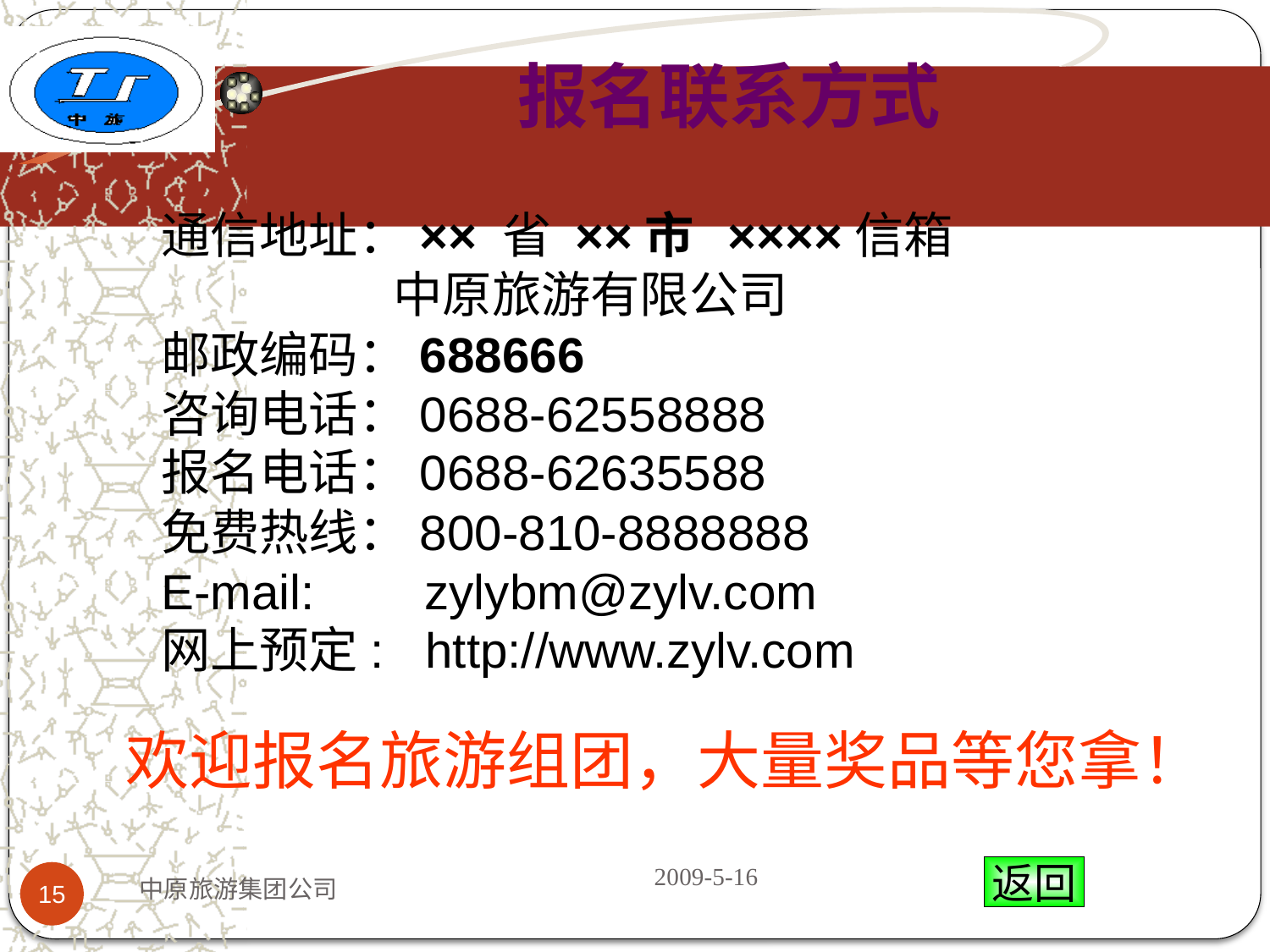

# 报名联系方式
通信地址：×× 省 ××市  ××××信箱
                    中原旅游有限公司
邮政编码：688666
咨询电话：0688-62558888
报名电话：0688-62635588
免费热线：800-810-8888888
E-mail:        zylybm@zylv.com
网上预定:   http://www.zylv.com
欢迎报名旅游组团，大量奖品等您拿！
2009-5-16
中原旅游集团公司
返回
15